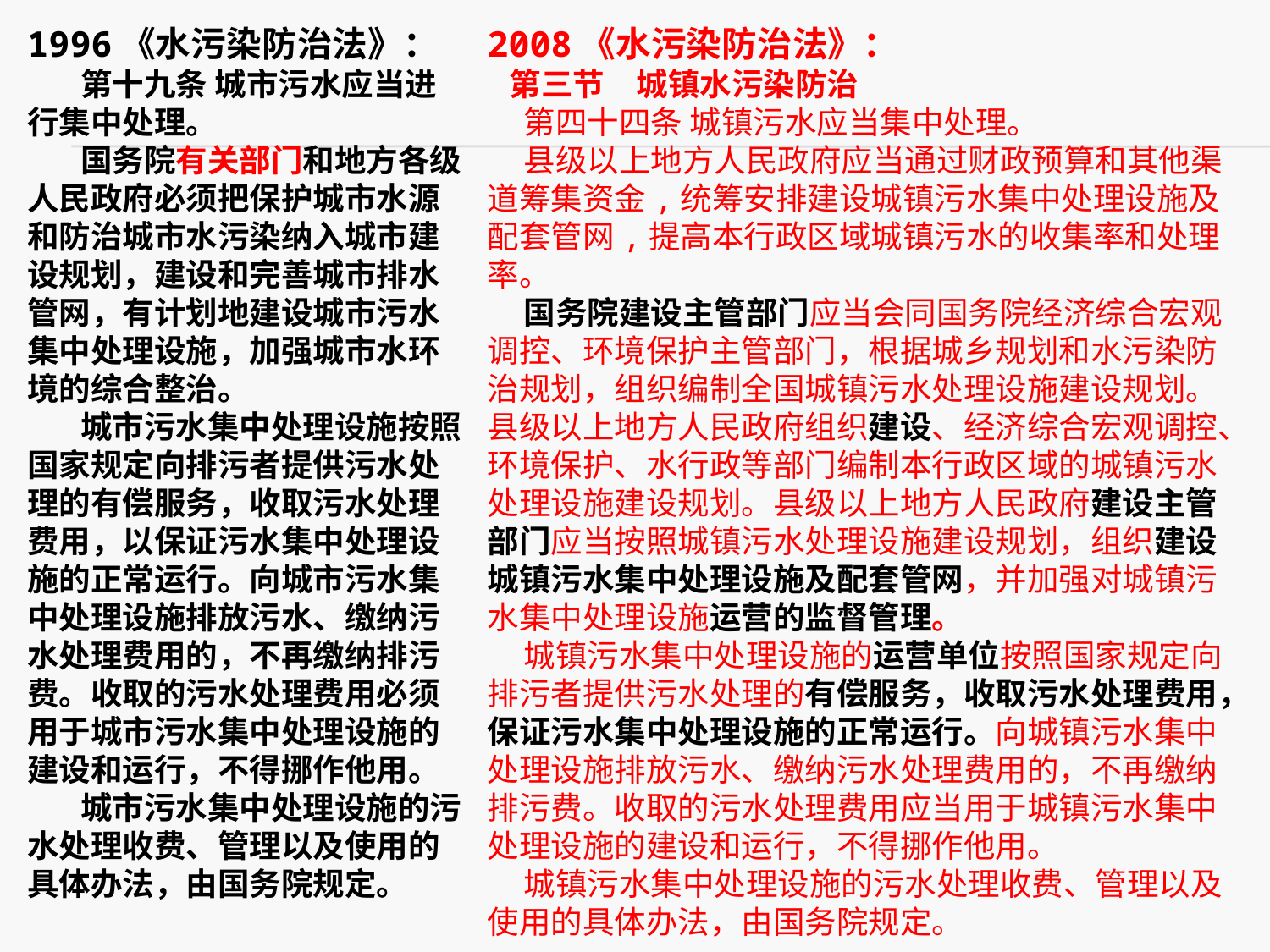

1996《水污染防治法》：
第十九条 城市污水应当进行集中处理。
国务院有关部门和地方各级人民政府必须把保护城市水源和防治城市水污染纳入城市建设规划，建设和完善城市排水管网，有计划地建设城市污水集中处理设施，加强城市水环境的综合整治。
城市污水集中处理设施按照国家规定向排污者提供污水处理的有偿服务，收取污水处理费用，以保证污水集中处理设施的正常运行。向城市污水集中处理设施排放污水、缴纳污水处理费用的，不再缴纳排污费。收取的污水处理费用必须用于城市污水集中处理设施的建设和运行，不得挪作他用。
城市污水集中处理设施的污水处理收费、管理以及使用的具体办法，由国务院规定。
2008《水污染防治法》：
  第三节　城镇水污染防治
    第四十四条 城镇污水应当集中处理。
    县级以上地方人民政府应当通过财政预算和其他渠道筹集资金,统筹安排建设城镇污水集中处理设施及配套管网,提高本行政区域城镇污水的收集率和处理率。
    国务院建设主管部门应当会同国务院经济综合宏观调控、环境保护主管部门，根据城乡规划和水污染防治规划，组织编制全国城镇污水处理设施建设规划。县级以上地方人民政府组织建设、经济综合宏观调控、环境保护、水行政等部门编制本行政区域的城镇污水处理设施建设规划。县级以上地方人民政府建设主管部门应当按照城镇污水处理设施建设规划，组织建设城镇污水集中处理设施及配套管网，并加强对城镇污水集中处理设施运营的监督管理。
    城镇污水集中处理设施的运营单位按照国家规定向排污者提供污水处理的有偿服务，收取污水处理费用，保证污水集中处理设施的正常运行。向城镇污水集中处理设施排放污水、缴纳污水处理费用的，不再缴纳排污费。收取的污水处理费用应当用于城镇污水集中处理设施的建设和运行，不得挪作他用。
    城镇污水集中处理设施的污水处理收费、管理以及使用的具体办法，由国务院规定。